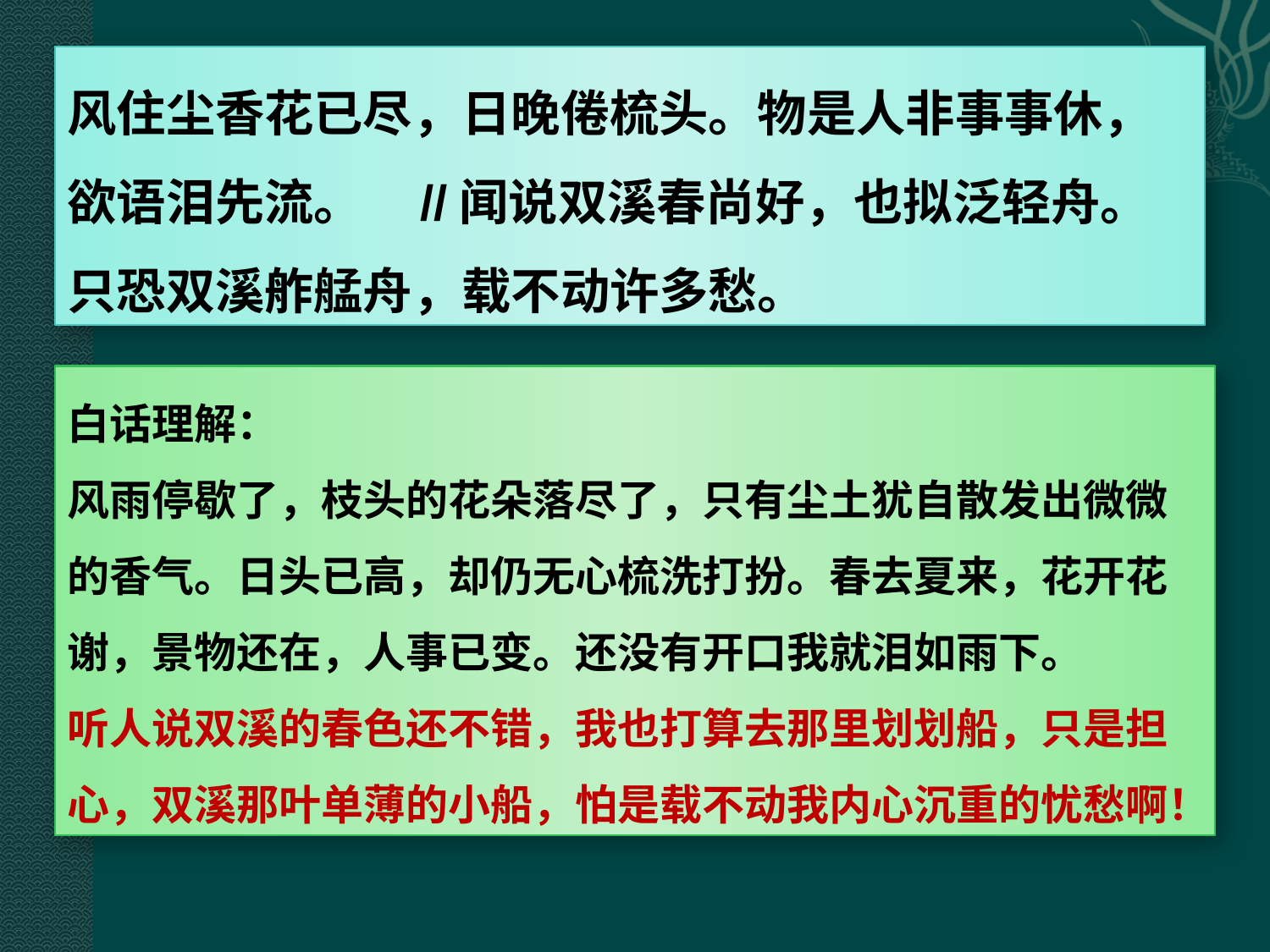

风住尘香花已尽，日晚倦梳头。物是人非事事休，欲语泪先流。    //闻说双溪春尚好，也拟泛轻舟。只恐双溪舴艋舟，载不动许多愁。
白话理解：
风雨停歇了，枝头的花朵落尽了，只有尘土犹自散发出微微的香气。日头已高，却仍无心梳洗打扮。春去夏来，花开花谢，景物还在，人事已变。还没有开口我就泪如雨下。
听人说双溪的春色还不错，我也打算去那里划划船，只是担心，双溪那叶单薄的小船，怕是载不动我内心沉重的忧愁啊！